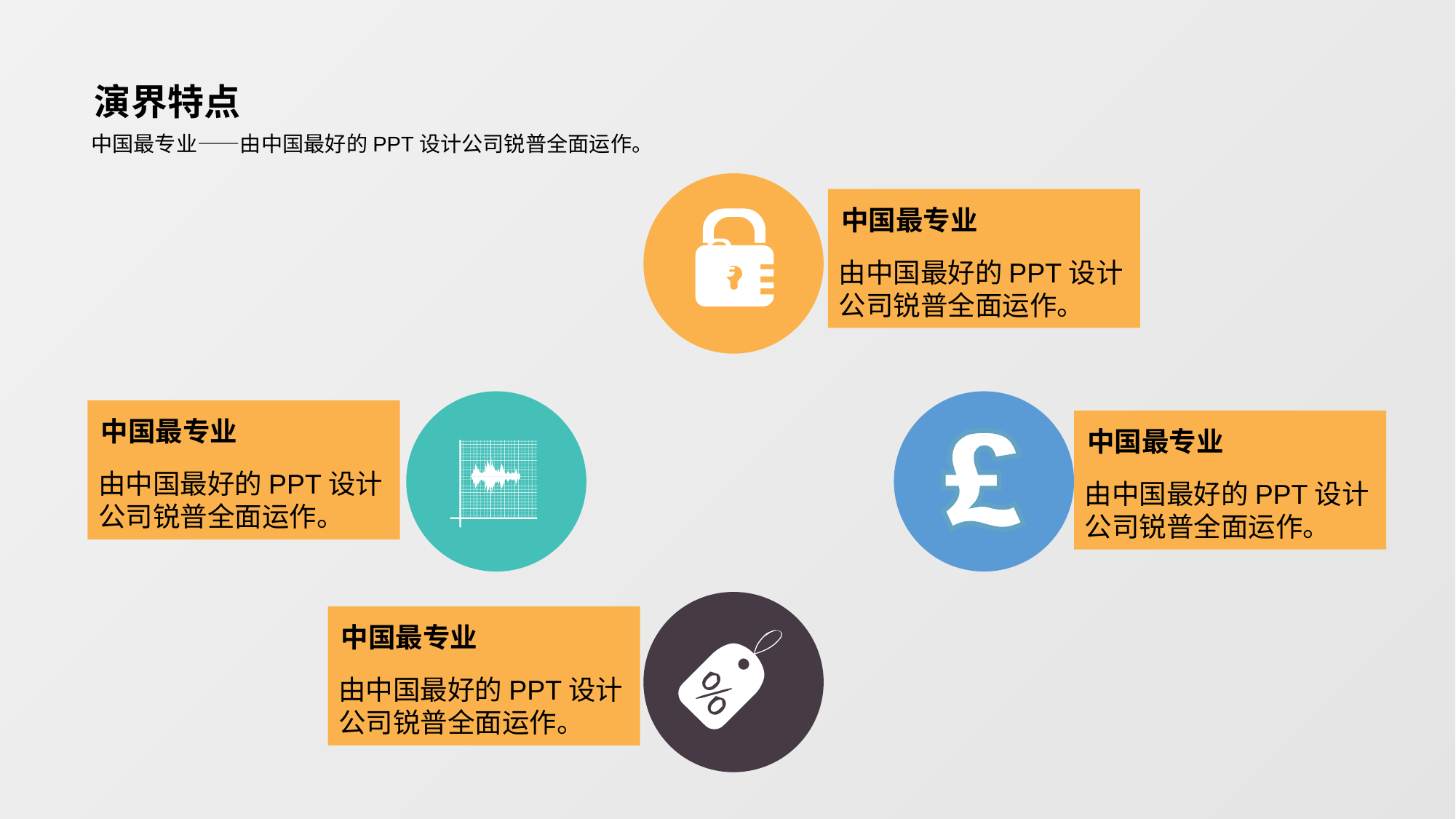

演界特点
中国最专业——由中国最好的PPT设计公司锐普全面运作。

中国最专业
由中国最好的PPT设计公司锐普全面运作。

中国最专业
由中国最好的PPT设计公司锐普全面运作。

中国最专业
由中国最好的PPT设计公司锐普全面运作。

中国最专业
由中国最好的PPT设计公司锐普全面运作。